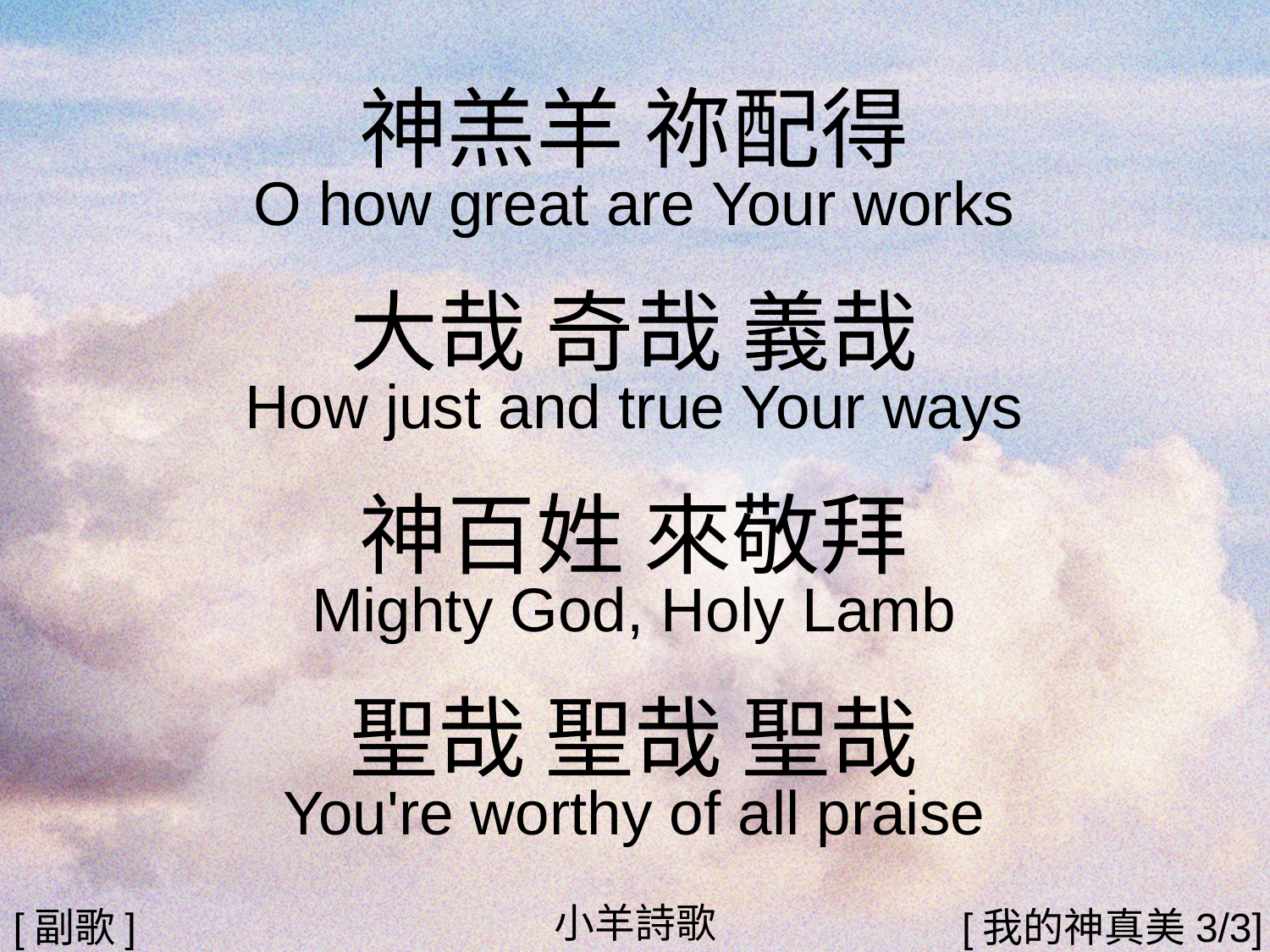

神羔羊 祢配得
O how great are Your works

大哉 奇哉 義哉
How just and true Your ways

神百姓 來敬拜
Mighty God, Holy Lamb

聖哉 聖哉 聖哉
You're worthy of all praise

#

小羊詩歌
[副歌]
[我的神真美3/3]